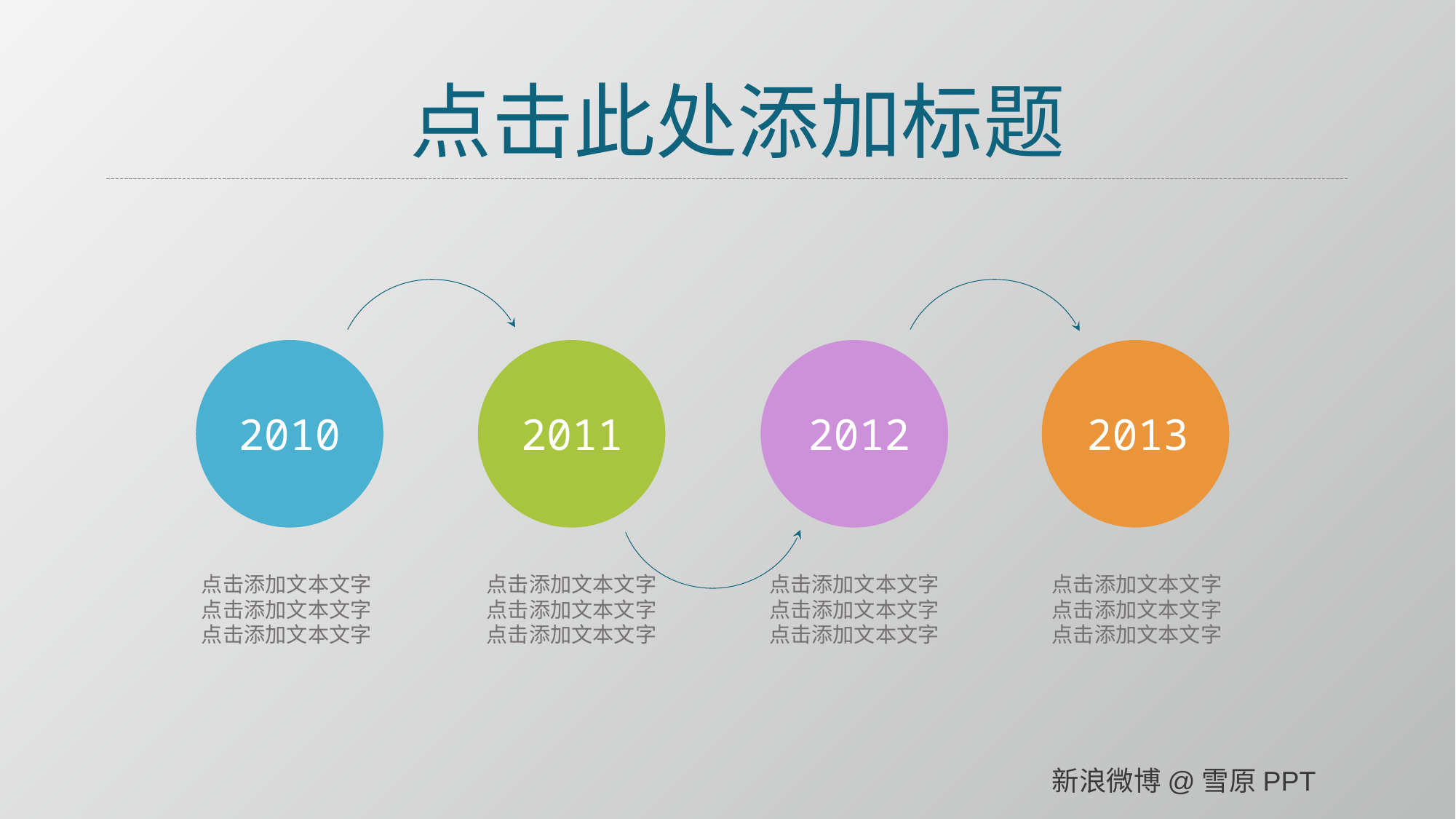

点击此处添加标题

2010
2011
2012
2013

点击添加文本文字
点击添加文本文字
点击添加文本文字
点击添加文本文字
点击添加文本文字
点击添加文本文字
点击添加文本文字
点击添加文本文字
点击添加文本文字
点击添加文本文字
点击添加文本文字
点击添加文本文字